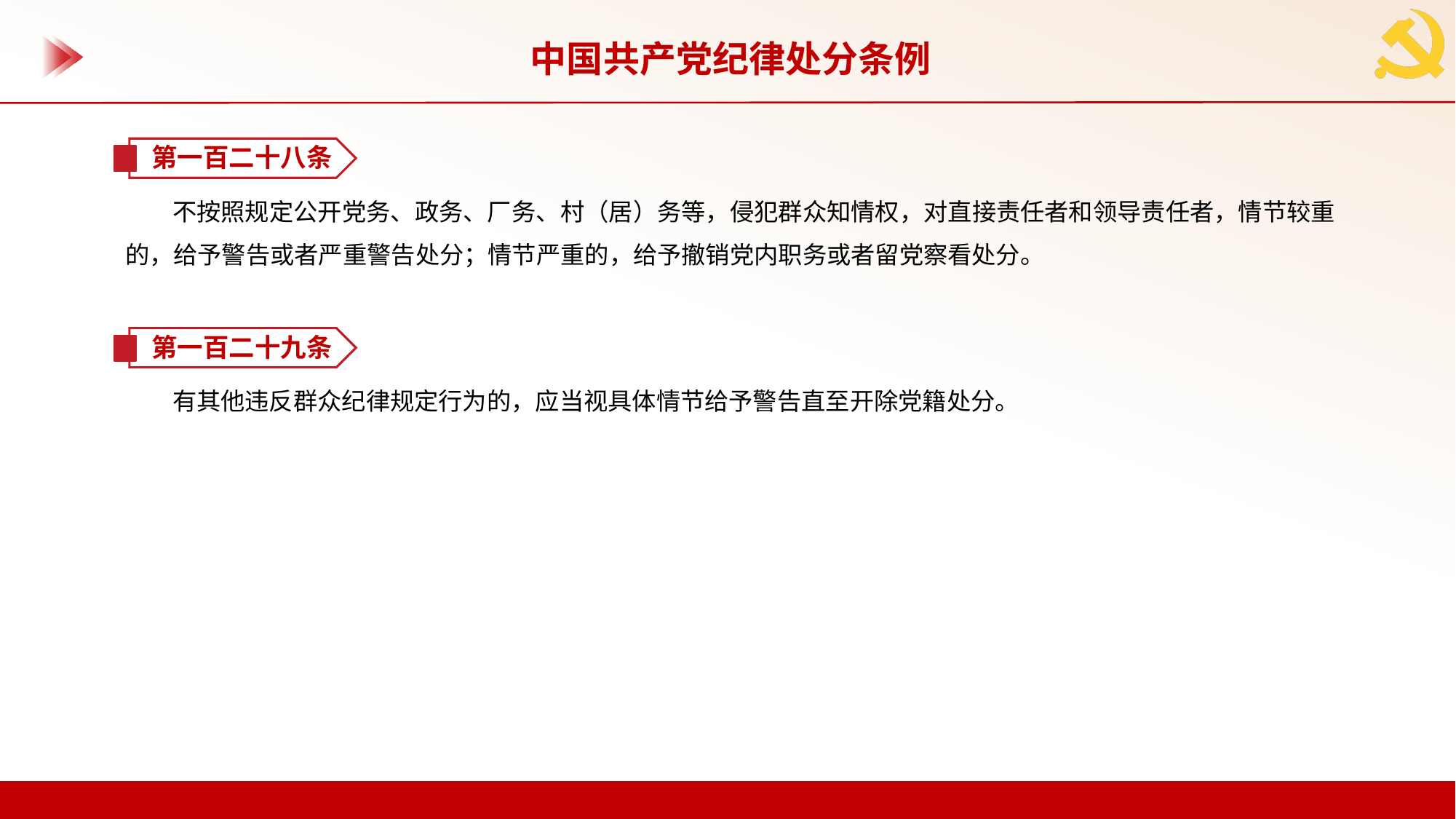

中国共产党纪律处分条例
第一百二十八条

不按照规定公开党务、政务、厂务、村（居）务等，侵犯群众知情权，对直接责任者和领导责任者，情节较重的，给予警告或者严重警告处分；情节严重的，给予撤销党内职务或者留党察看处分。
第一百二十九条

有其他违反群众纪律规定行为的，应当视具体情节给予警告直至开除党籍处分。